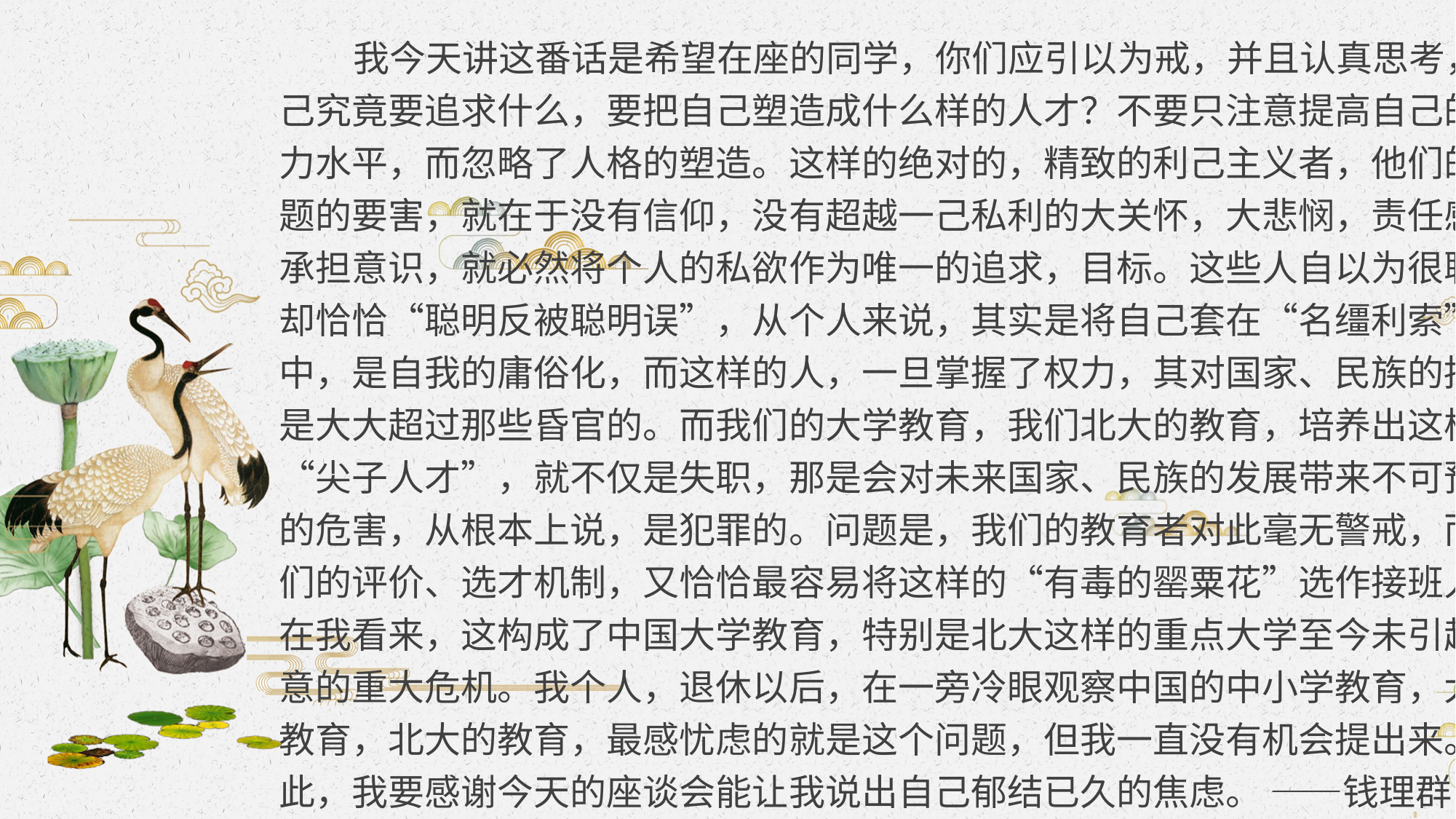

我今天讲这番话是希望在座的同学，你们应引以为戒，并且认真思考，自己究竟要追求什么，要把自己塑造成什么样的人才？不要只注意提高自己的智力水平，而忽略了人格的塑造。这样的绝对的，精致的利己主义者，他们的问题的要害，就在于没有信仰，没有超越一己私利的大关怀，大悲悯，责任感和承担意识，就必然将个人的私欲作为唯一的追求，目标。这些人自以为很聪明，却恰恰“聪明反被聪明误”，从个人来说，其实是将自己套在“名缰利索”之中，是自我的庸俗化，而这样的人，一旦掌握了权力，其对国家、民族的损害，是大大超过那些昏官的。而我们的大学教育，我们北大的教育，培养出这样的“尖子人才”，就不仅是失职，那是会对未来国家、民族的发展带来不可预计的危害，从根本上说，是犯罪的。问题是，我们的教育者对此毫无警戒，而我们的评价、选才机制，又恰恰最容易将这样的“有毒的罂粟花”选作接班人。在我看来，这构成了中国大学教育，特别是北大这样的重点大学至今未引起注意的重大危机。我个人，退休以后，在一旁冷眼观察中国的中小学教育，大学教育，北大的教育，最感忧虑的就是这个问题，但我一直没有机会提出来。因此，我要感谢今天的座谈会能让我说出自己郁结已久的焦虑。 ——钱理群